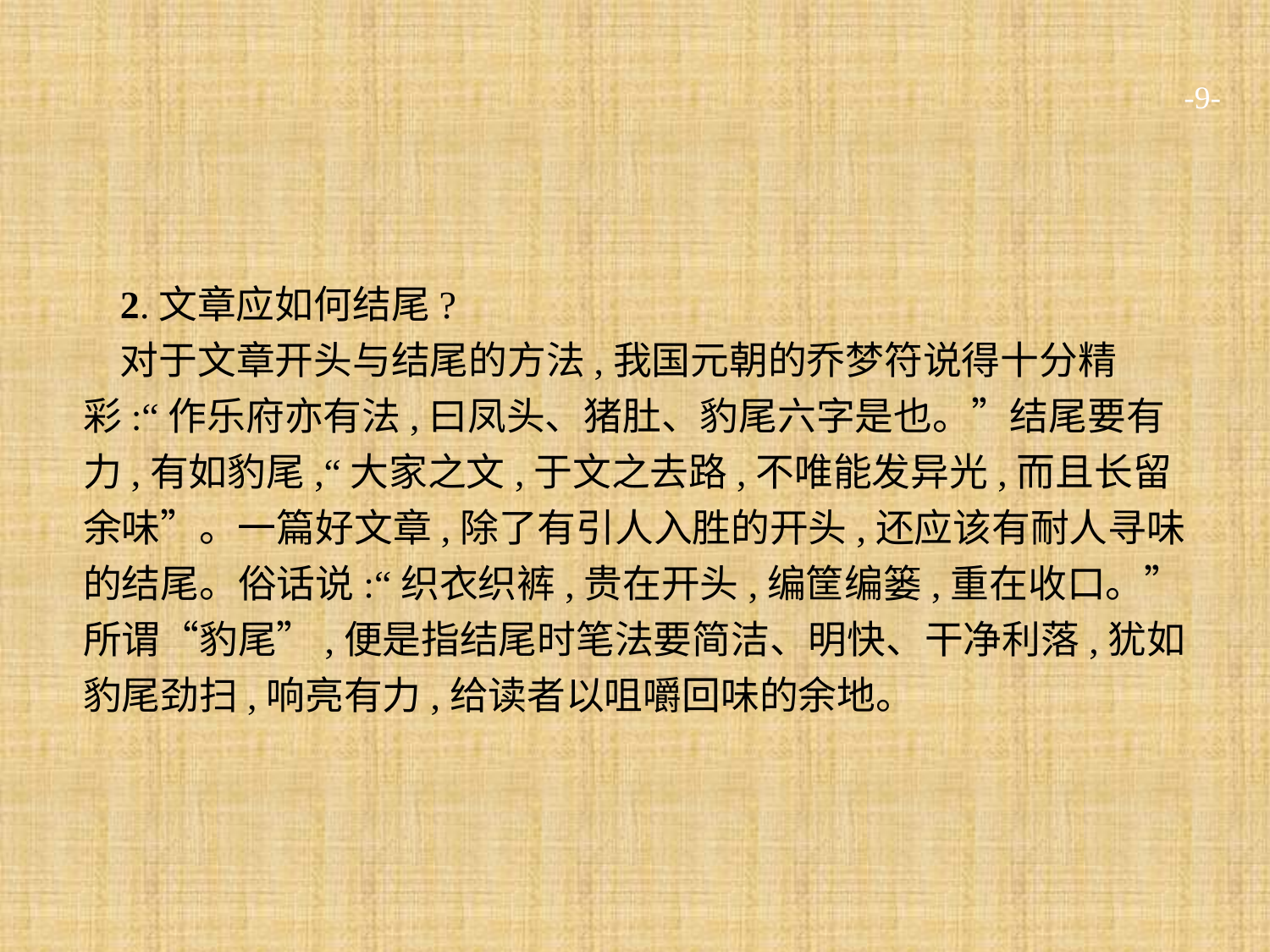

-9-
2.文章应如何结尾?
对于文章开头与结尾的方法,我国元朝的乔梦符说得十分精彩:“作乐府亦有法,曰凤头、猪肚、豹尾六字是也。”结尾要有力,有如豹尾,“大家之文,于文之去路,不唯能发异光,而且长留余味”。一篇好文章,除了有引人入胜的开头,还应该有耐人寻味的结尾。俗话说:“织衣织裤,贵在开头,编筐编篓,重在收口。”所谓“豹尾”,便是指结尾时笔法要简洁、明快、干净利落,犹如豹尾劲扫,响亮有力,给读者以咀嚼回味的余地。